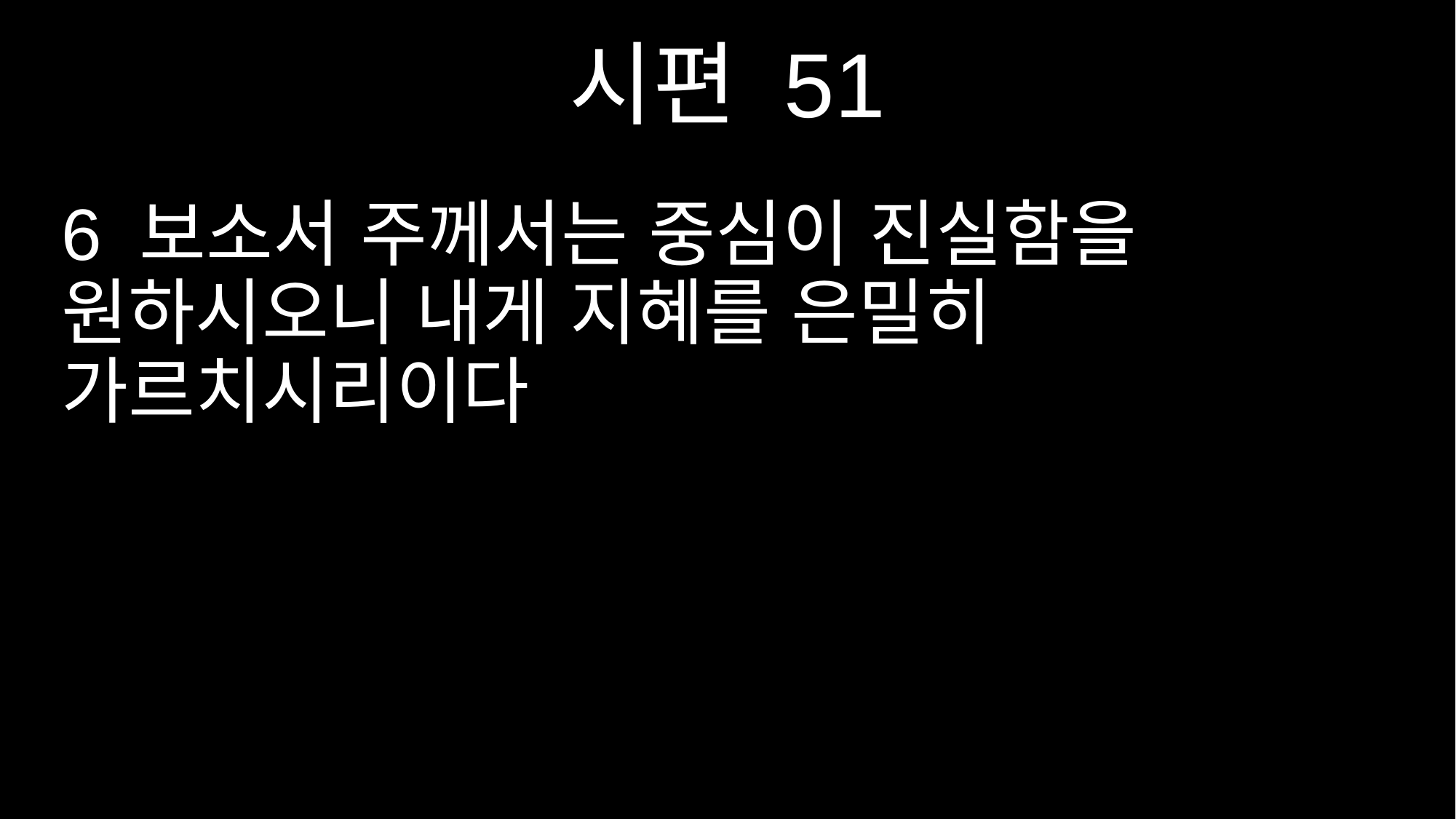

시편 51
6 보소서 주께서는 중심이 진실함을 원하시오니 내게 지혜를 은밀히 가르치시리이다